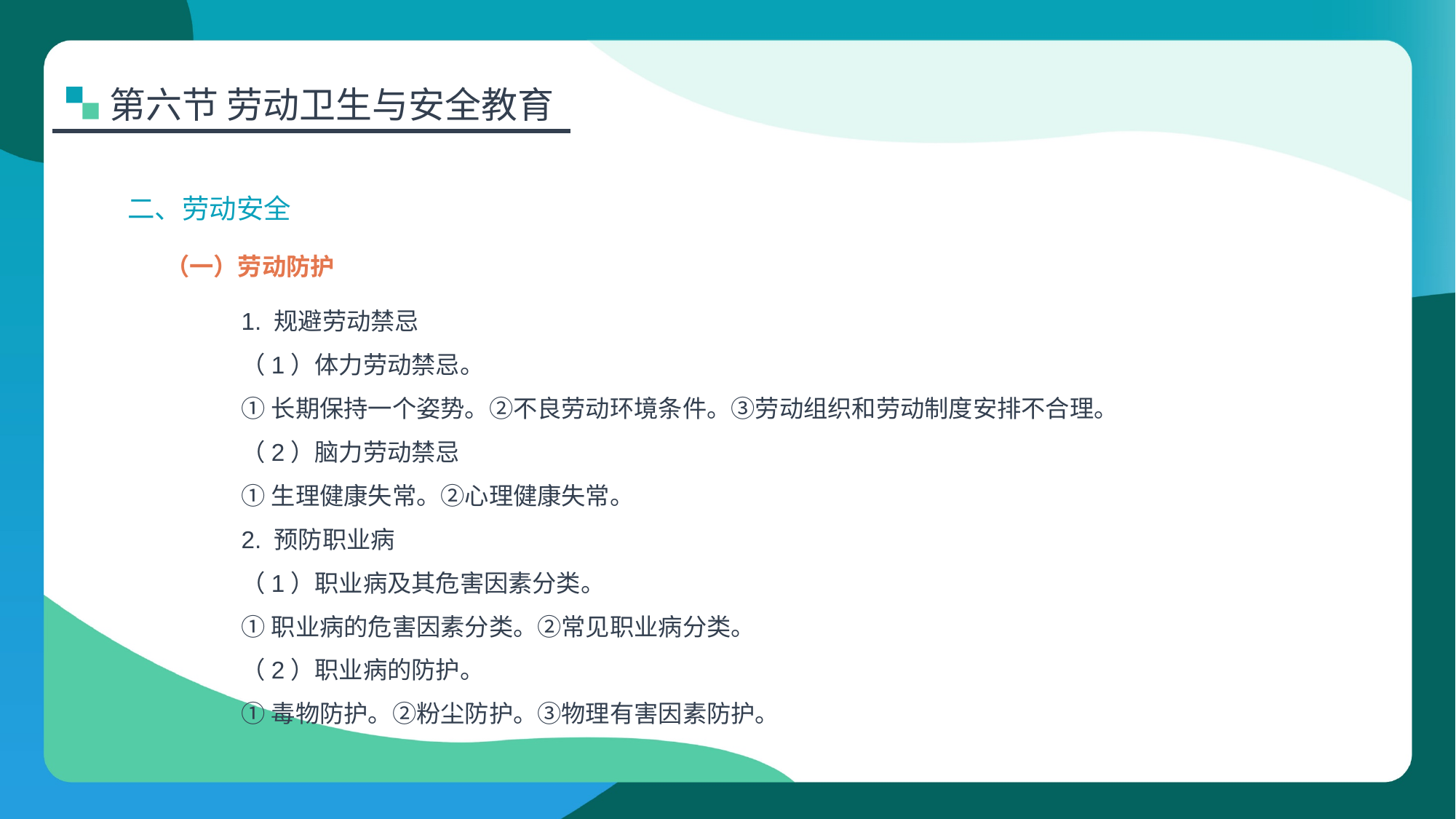

第六节 劳动卫生与安全教育

二、劳动安全
（一）劳动防护
1. 规避劳动禁忌
（1）体力劳动禁忌。
①长期保持一个姿势。②不良劳动环境条件。③劳动组织和劳动制度安排不合理。
（2）脑力劳动禁忌
①生理健康失常。②心理健康失常。
2. 预防职业病
（1）职业病及其危害因素分类。
①职业病的危害因素分类。②常见职业病分类。
（2）职业病的防护。
①毒物防护。②粉尘防护。③物理有害因素防护。